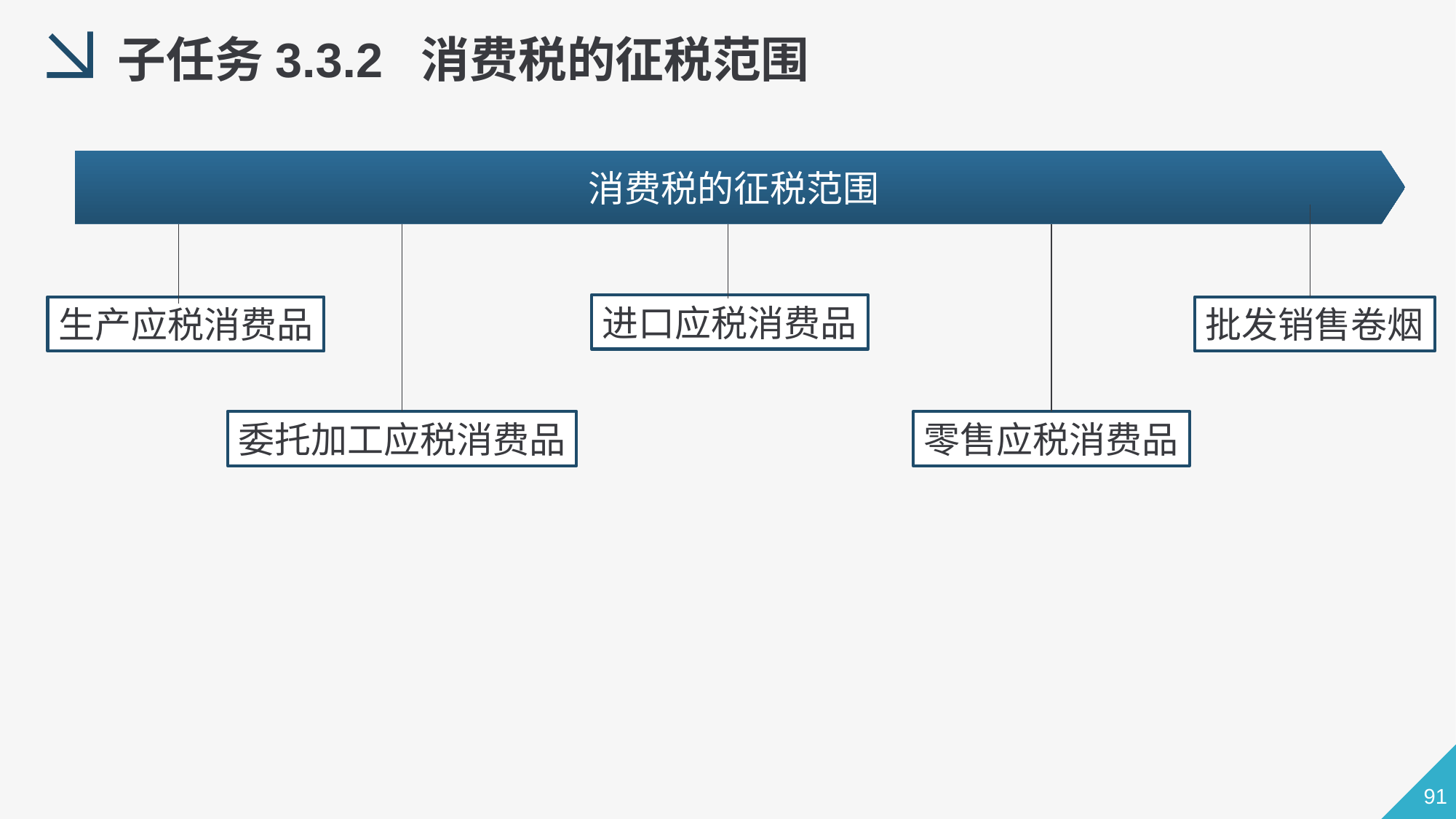

子任务3.3.2  消费税的征税范围

消费税的征税范围
进口应税消费品
生产应税消费品
批发销售卷烟
零售应税消费品
委托加工应税消费品